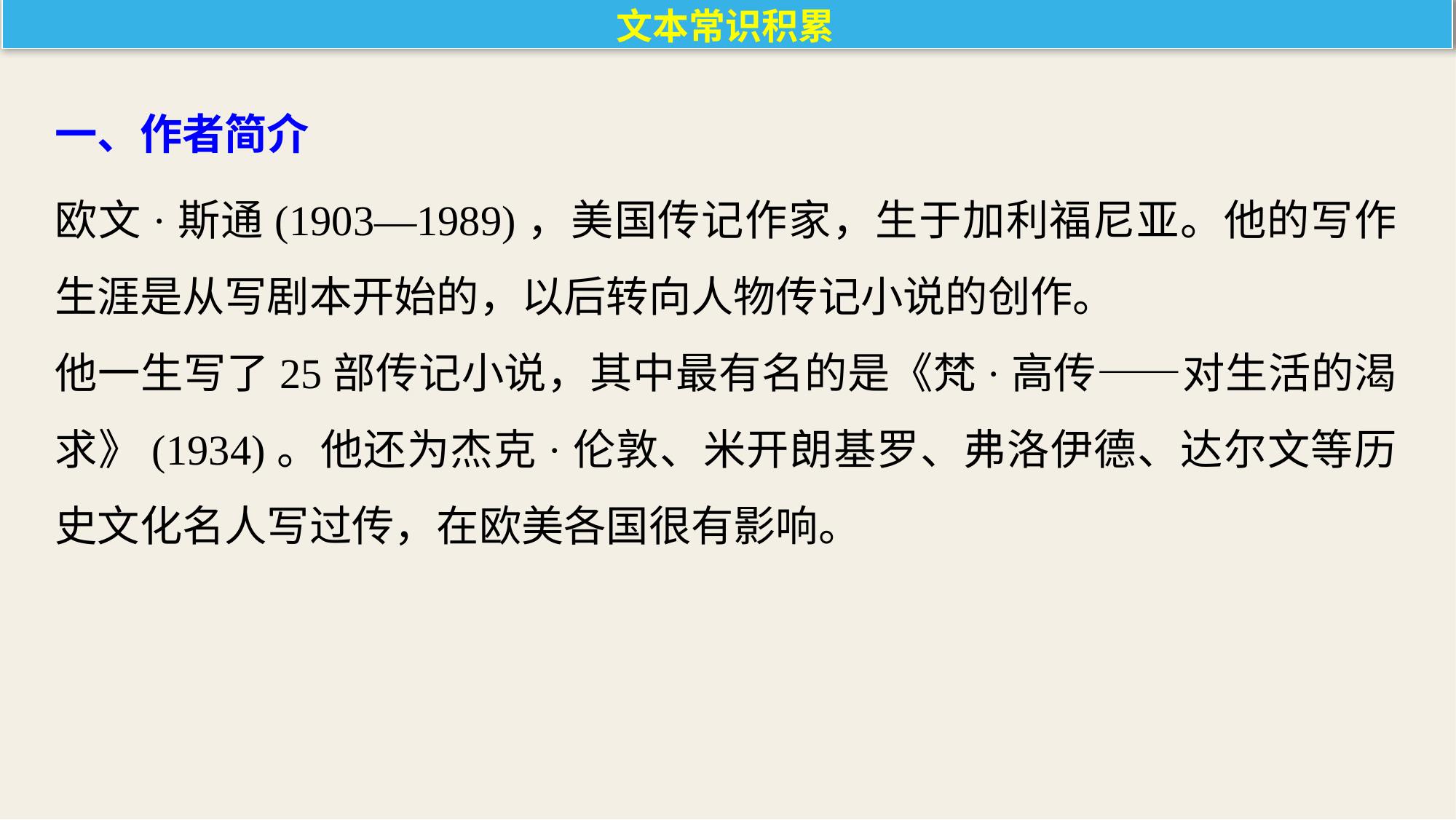

文本常识积累
一、作者简介
欧文·斯通(1903—1989)，美国传记作家，生于加利福尼亚。他的写作生涯是从写剧本开始的，以后转向人物传记小说的创作。
他一生写了25部传记小说，其中最有名的是《梵·高传——对生活的渴求》(1934)。他还为杰克·伦敦、米开朗基罗、弗洛伊德、达尔文等历史文化名人写过传，在欧美各国很有影响。